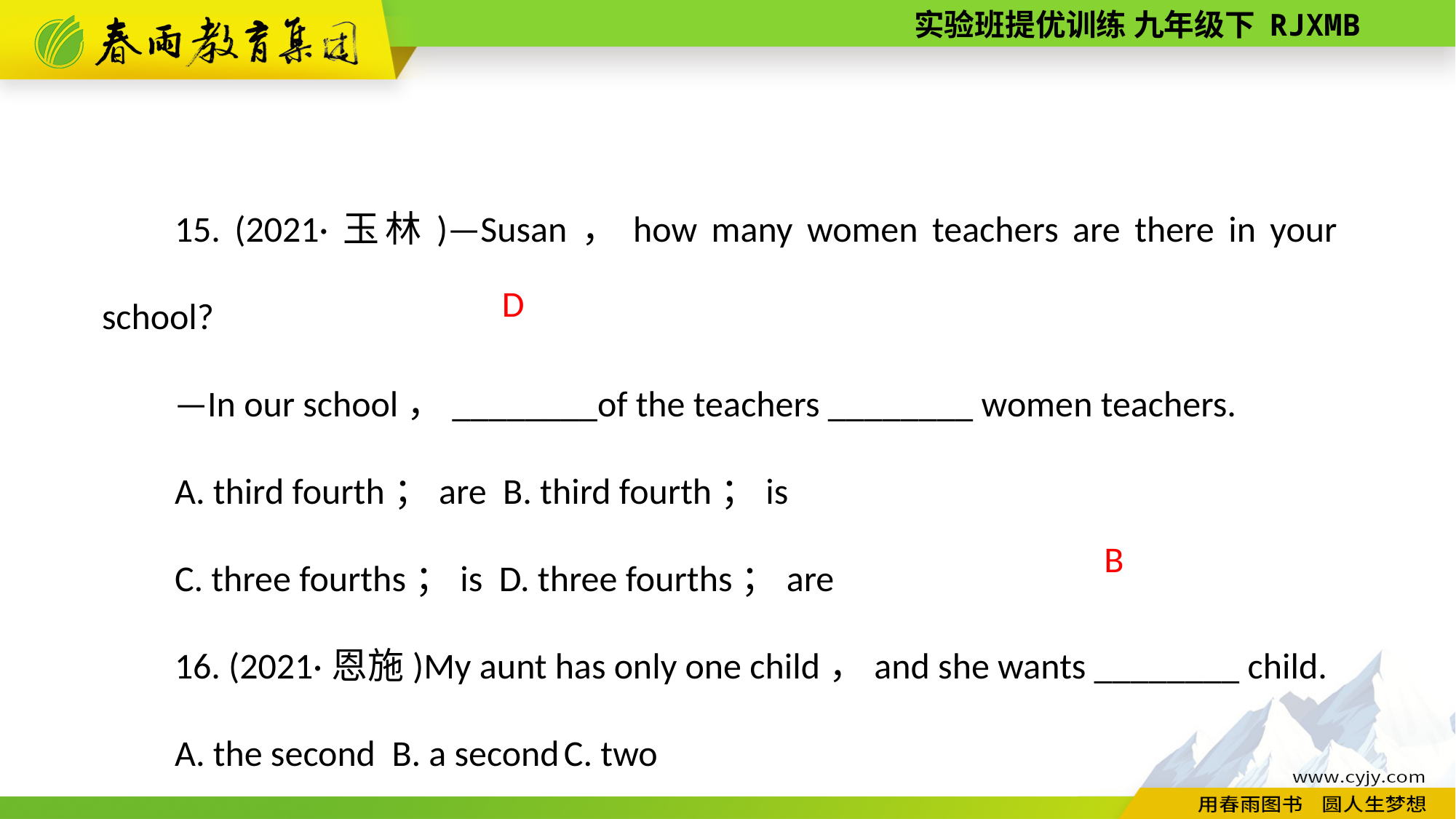

15. (2021·玉林)—Susan，how many women teachers are there in your school?
—In our school，________of the teachers ________ women teachers.
A. third fourth；are  B. third fourth；is
C. three fourths；is  D. three fourths；are
16. (2021·恩施)My aunt has only one child，and she wants ________ child.
A. the second  B. a second C. two
D
B